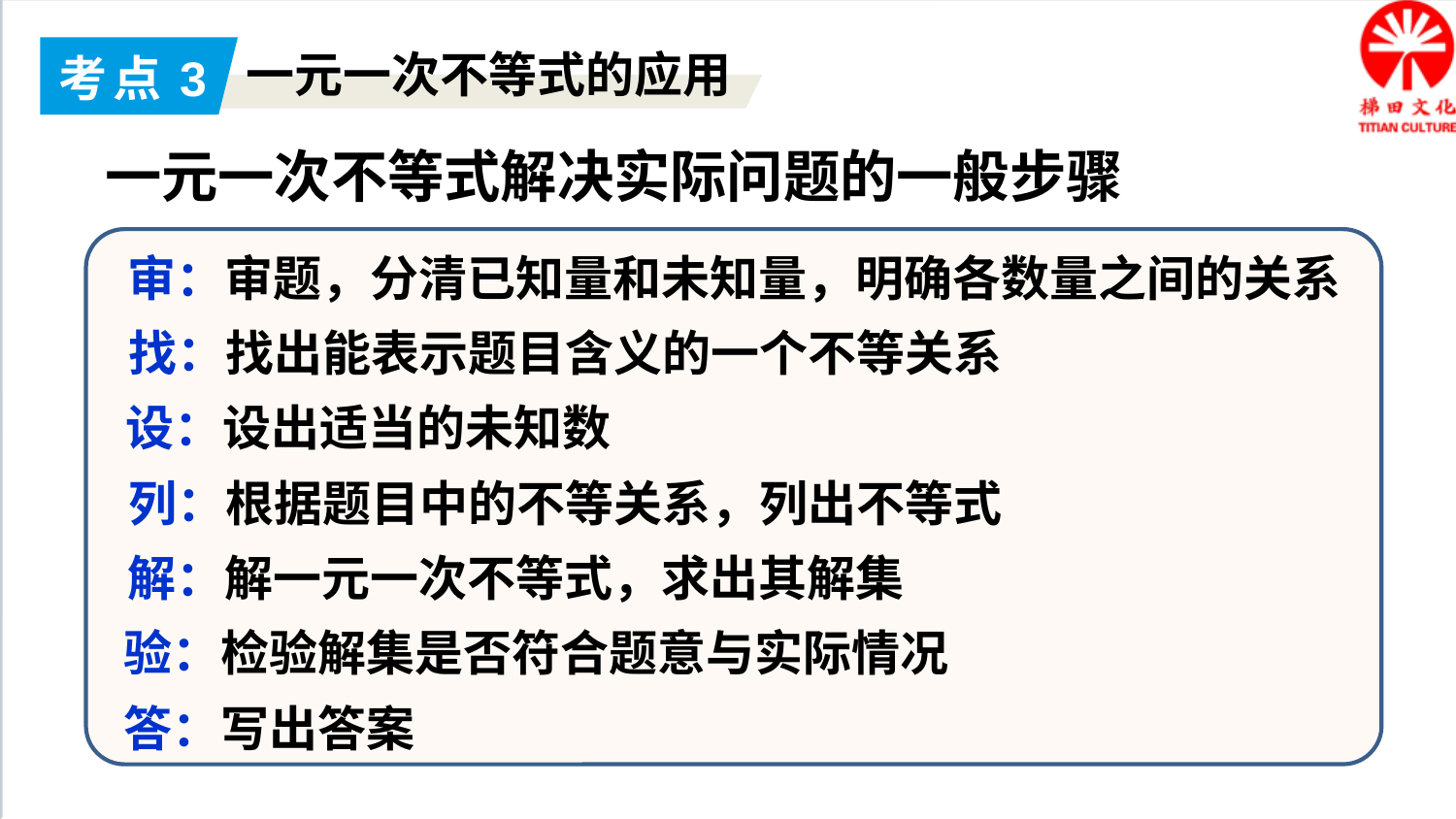

考点3

一元一次不等式的应用
一元一次不等式解决实际问题的一般步骤

审：审题，分清已知量和未知量，明确各数量之间的关系
找：找出能表示题目含义的一个不等关系
设：设出适当的未知数
列：根据题目中的不等关系，列出不等式
解：解一元一次不等式，求出其解集
验：检验解集是否符合题意与实际情况
答：写出答案